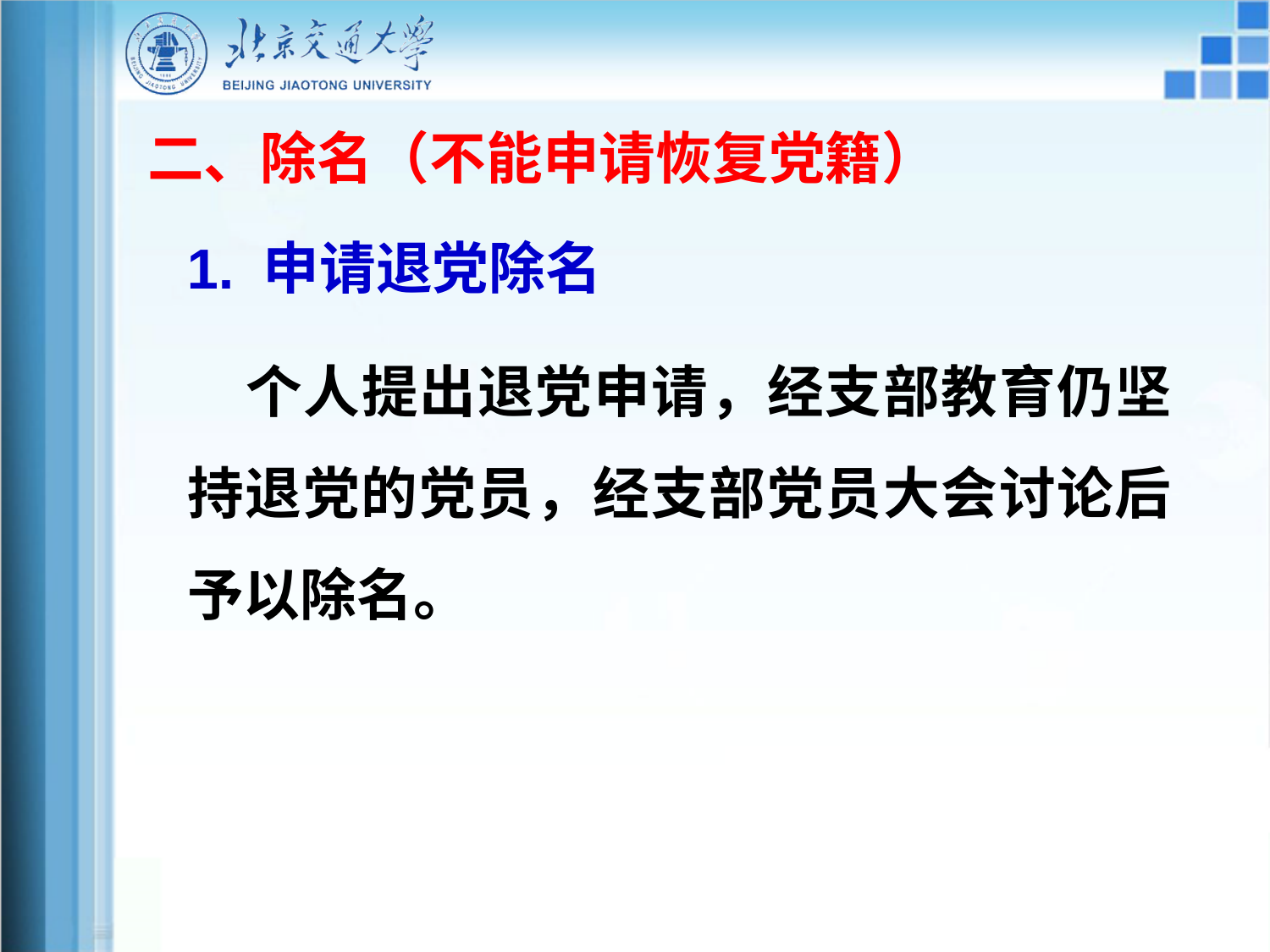

二、除名（不能申请恢复党籍）
1. 申请退党除名
   个人提出退党申请，经支部教育仍坚持退党的党员，经支部党员大会讨论后予以除名。